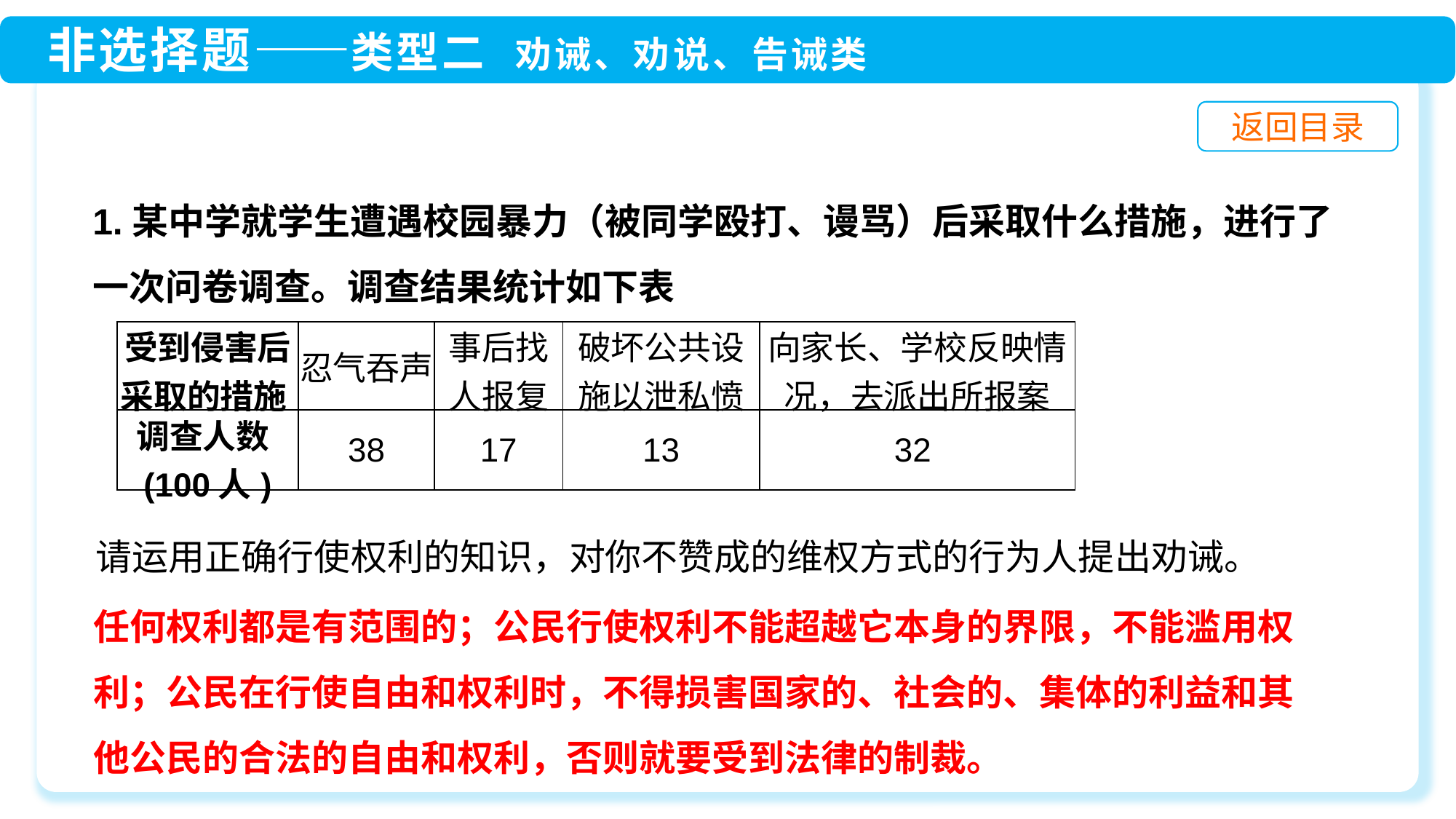

1.某中学就学生遭遇校园暴力（被同学殴打、谩骂）后采取什么措施，进行了一次问卷调查。调查结果统计如下表

| 受到侵害后采取的措施 | 忍气吞声 | 事后找人报复 | 破坏公共设施以泄私愤 | 向家长、学校反映情况，去派出所报案 |
| --- | --- | --- | --- | --- |
| 调查人数(100人) | 38 | 17 | 13 | 32 |

请运用正确行使权利的知识，对你不赞成的维权方式的行为人提出劝诫。

任何权利都是有范围的；公民行使权利不能超越它本身的界限，不能滥用权利；公民在行使自由和权利时，不得损害国家的、社会的、集体的利益和其他公民的合法的自由和权利，否则就要受到法律的制裁。